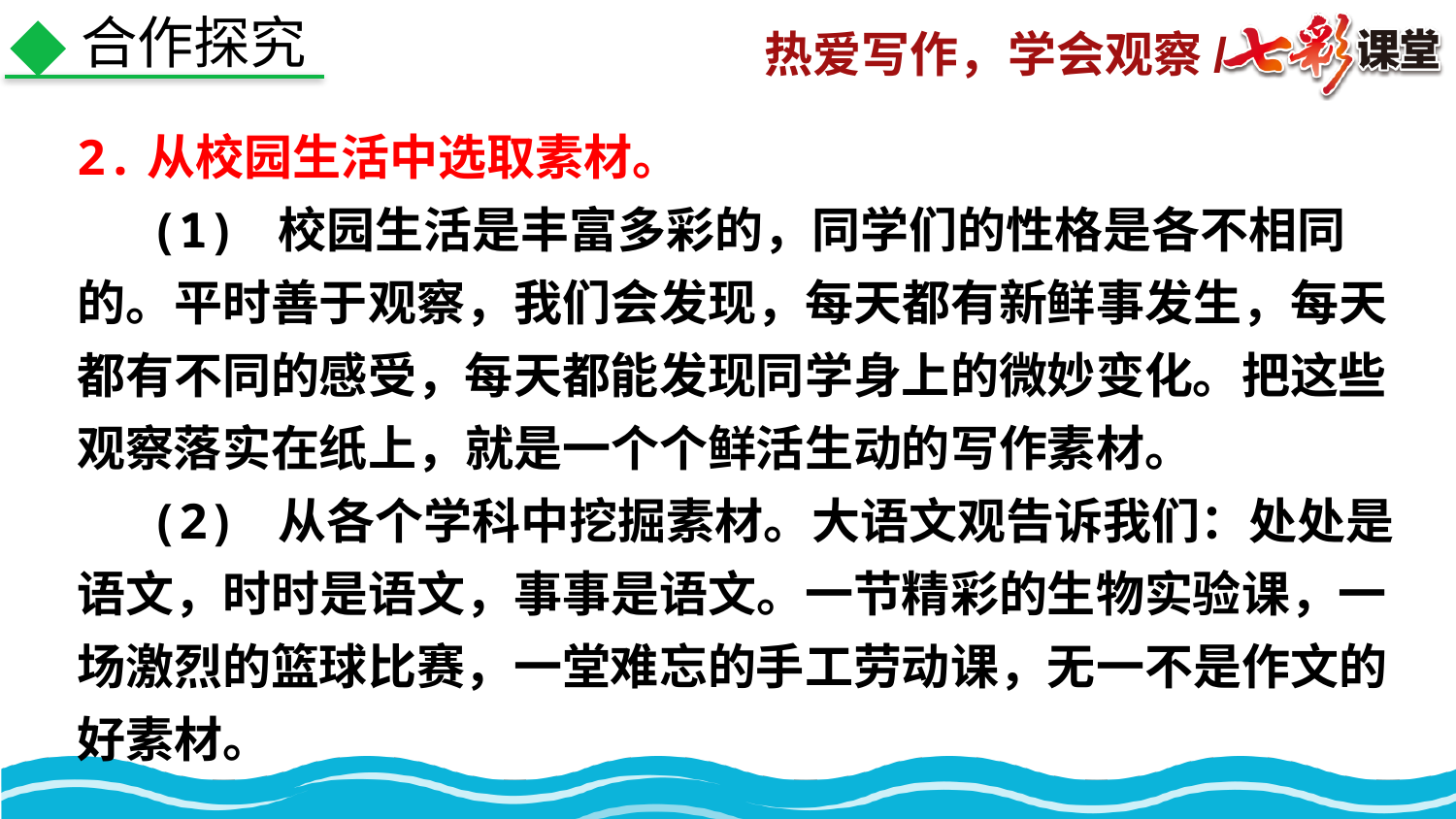

合作探究

2.从校园生活中选取素材。
(1) 校园生活是丰富多彩的，同学们的性格是各不相同的。平时善于观察，我们会发现，每天都有新鲜事发生，每天都有不同的感受，每天都能发现同学身上的微妙变化。把这些观察落实在纸上，就是一个个鲜活生动的写作素材。
(2) 从各个学科中挖掘素材。大语文观告诉我们：处处是语文，时时是语文，事事是语文。一节精彩的生物实验课，一场激烈的篮球比赛，一堂难忘的手工劳动课，无一不是作文的好素材。